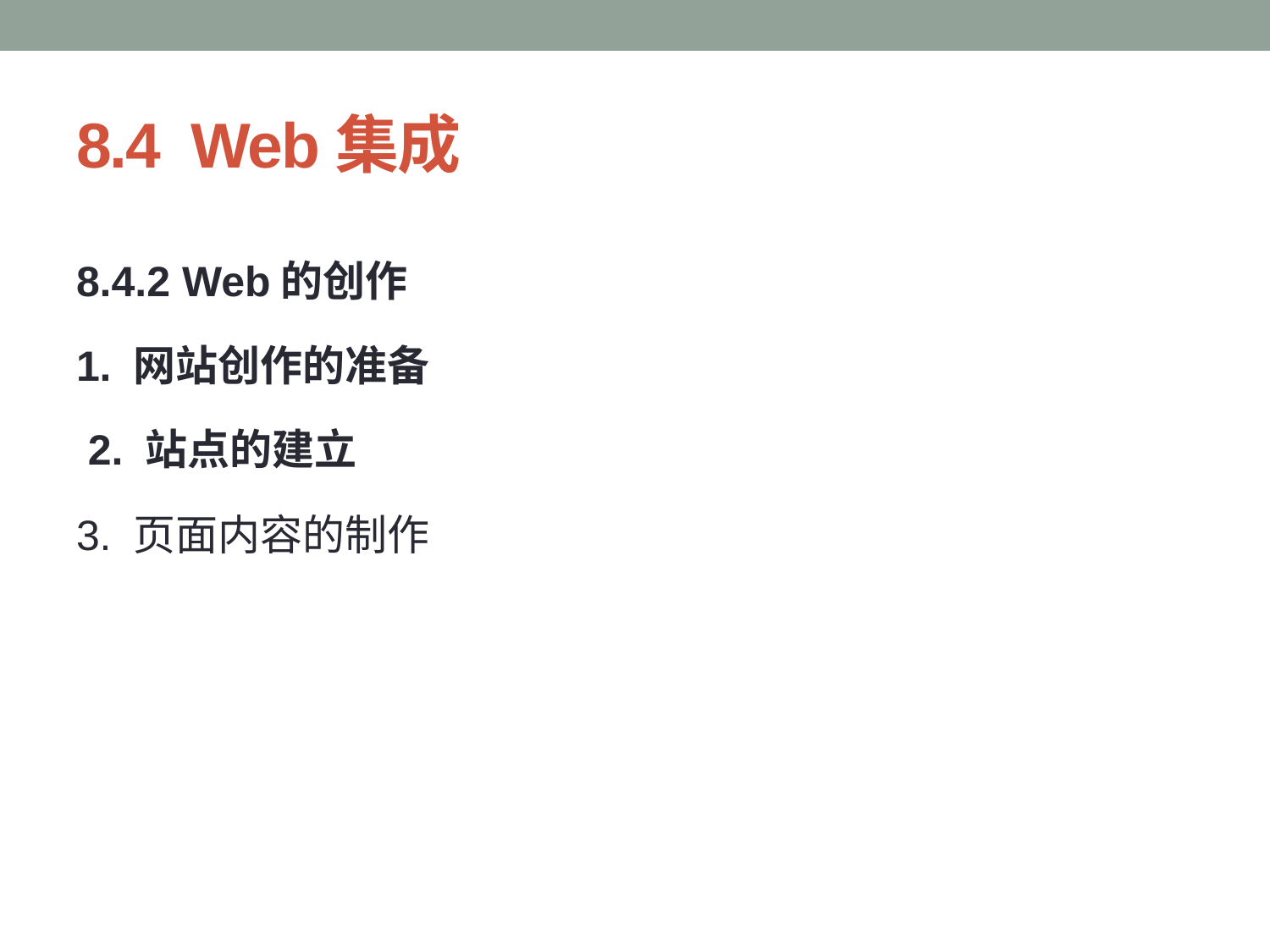

# 8.4  Web集成
8.4.2 Web的创作
1. 网站创作的准备
 2. 站点的建立
3. 页面内容的制作